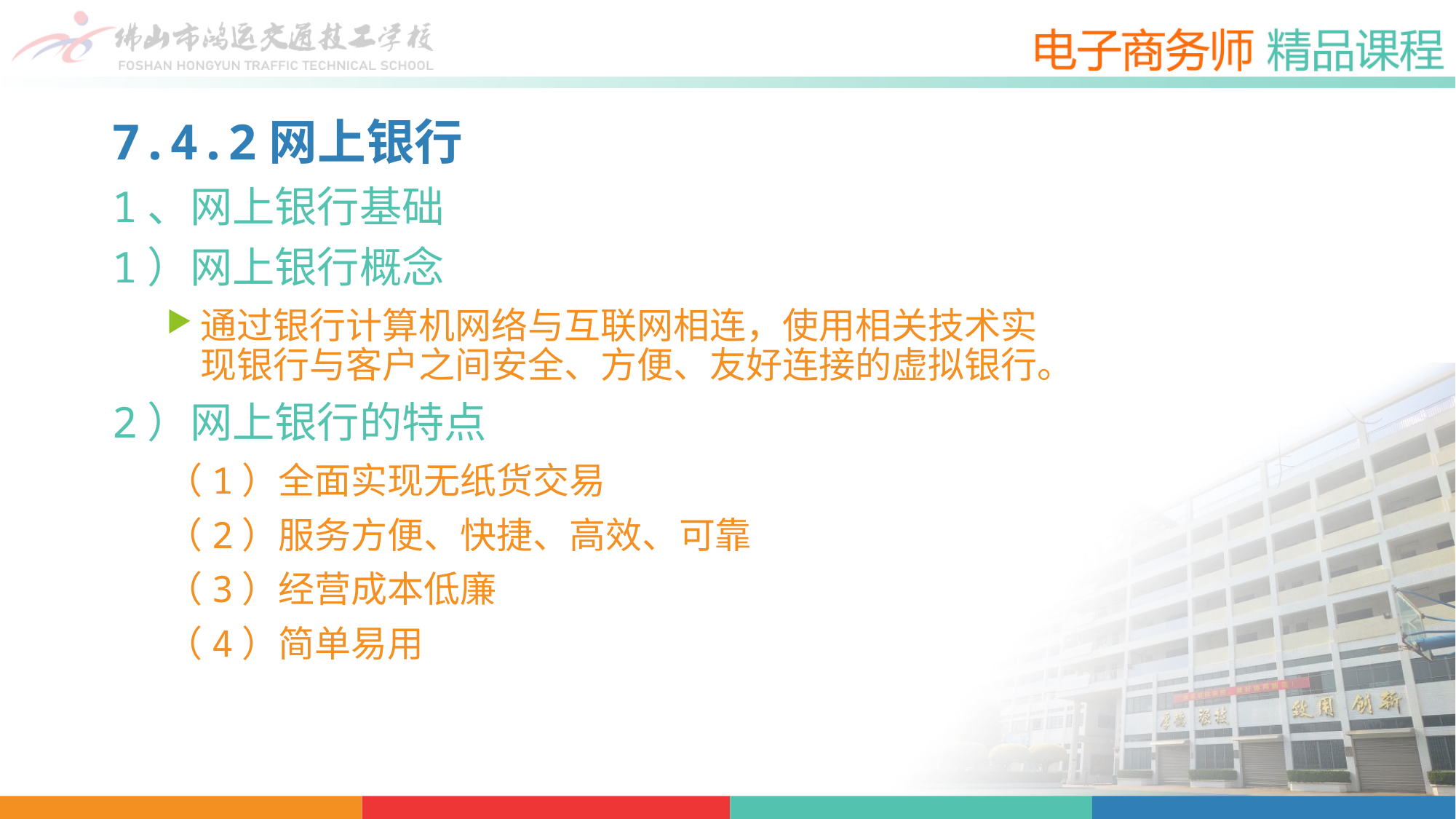

7.4.2网上银行
1、网上银行基础
1）网上银行概念
通过银行计算机网络与互联网相连，使用相关技术实现银行与客户之间安全、方便、友好连接的虚拟银行。
2）网上银行的特点
（1）全面实现无纸货交易
（2）服务方便、快捷、高效、可靠
（3）经营成本低廉
（4）简单易用